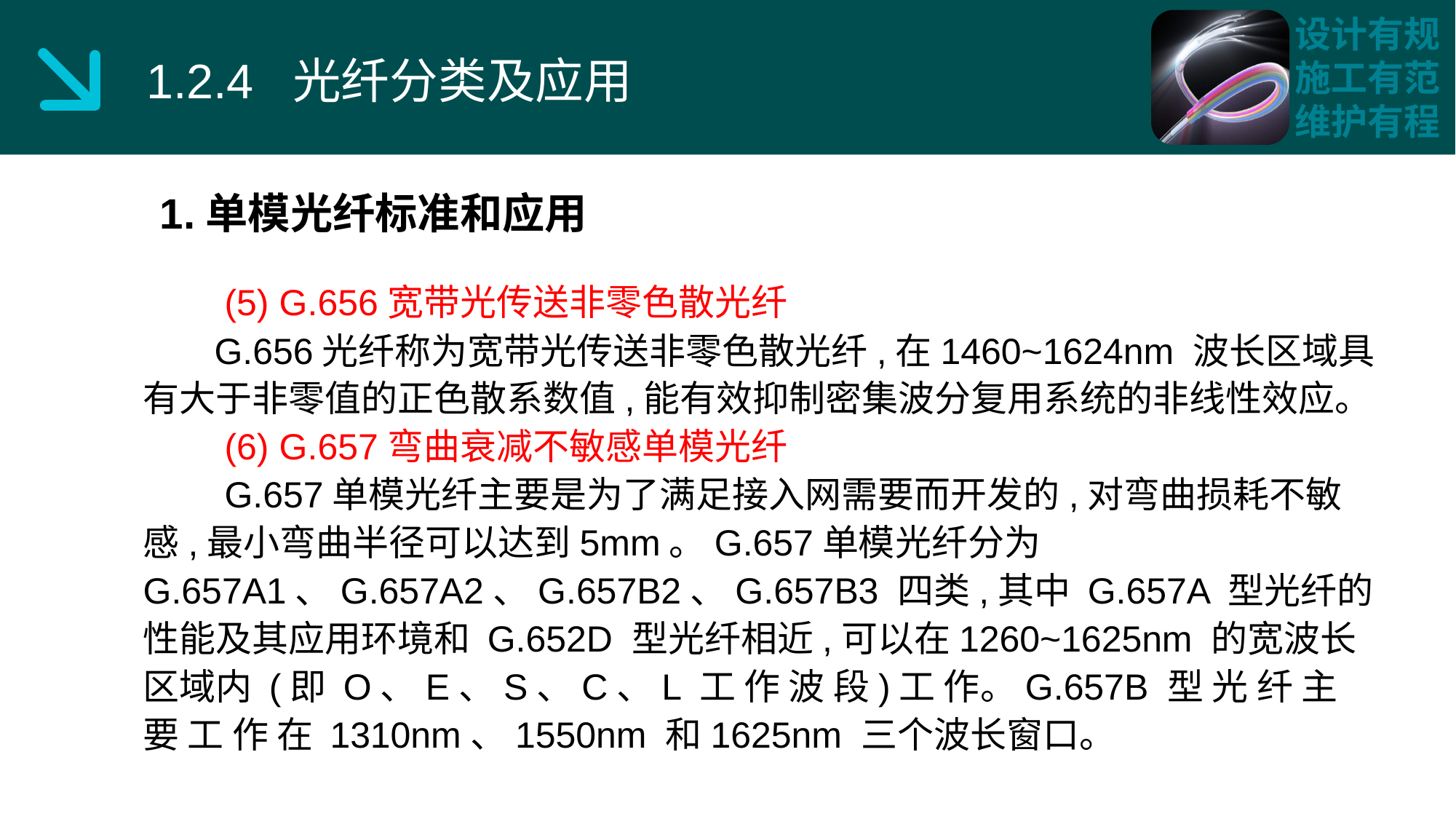

1.2.4  光纤分类及应用

1.单模光纤标准和应用
        (5) G.656宽带光传送非零色散光纤
       G.656光纤称为宽带光传送非零色散光纤,在1460~1624nm 波长区域具有大于非零值的正色散系数值,能有效抑制密集波分复用系统的非线性效应。
        (6) G.657弯曲衰减不敏感单模光纤
        G.657单模光纤主要是为了满足接入网需要而开发的,对弯曲损耗不敏感,最小弯曲半径可以达到5mm。G.657单模光纤分为 G.657A1、G.657A2、G.657B2、G.657B3 四类,其中 G.657A 型光纤的性能及其应用环境和 G.652D 型光纤相近,可以在1260~1625nm 的宽波长区域内 (即 O、E、S、C、L 工 作 波 段)工 作。G.657B 型 光 纤 主 要 工 作 在 1310nm、1550nm 和1625nm 三个波长窗口。